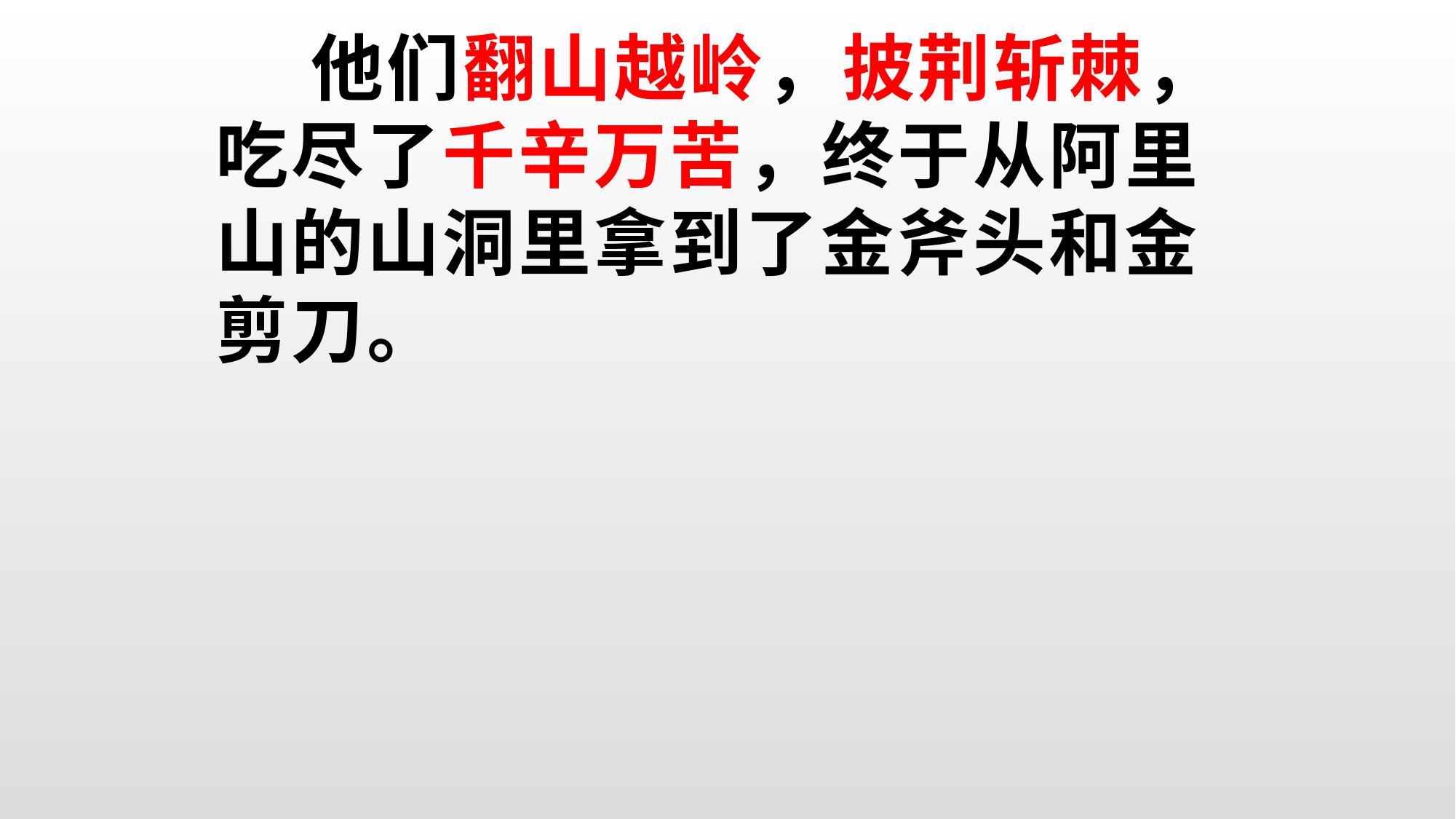

他们翻山越岭，披荆斩棘，吃尽了千辛万苦，终于从阿里山的山洞里拿到了金斧头和金剪刀。